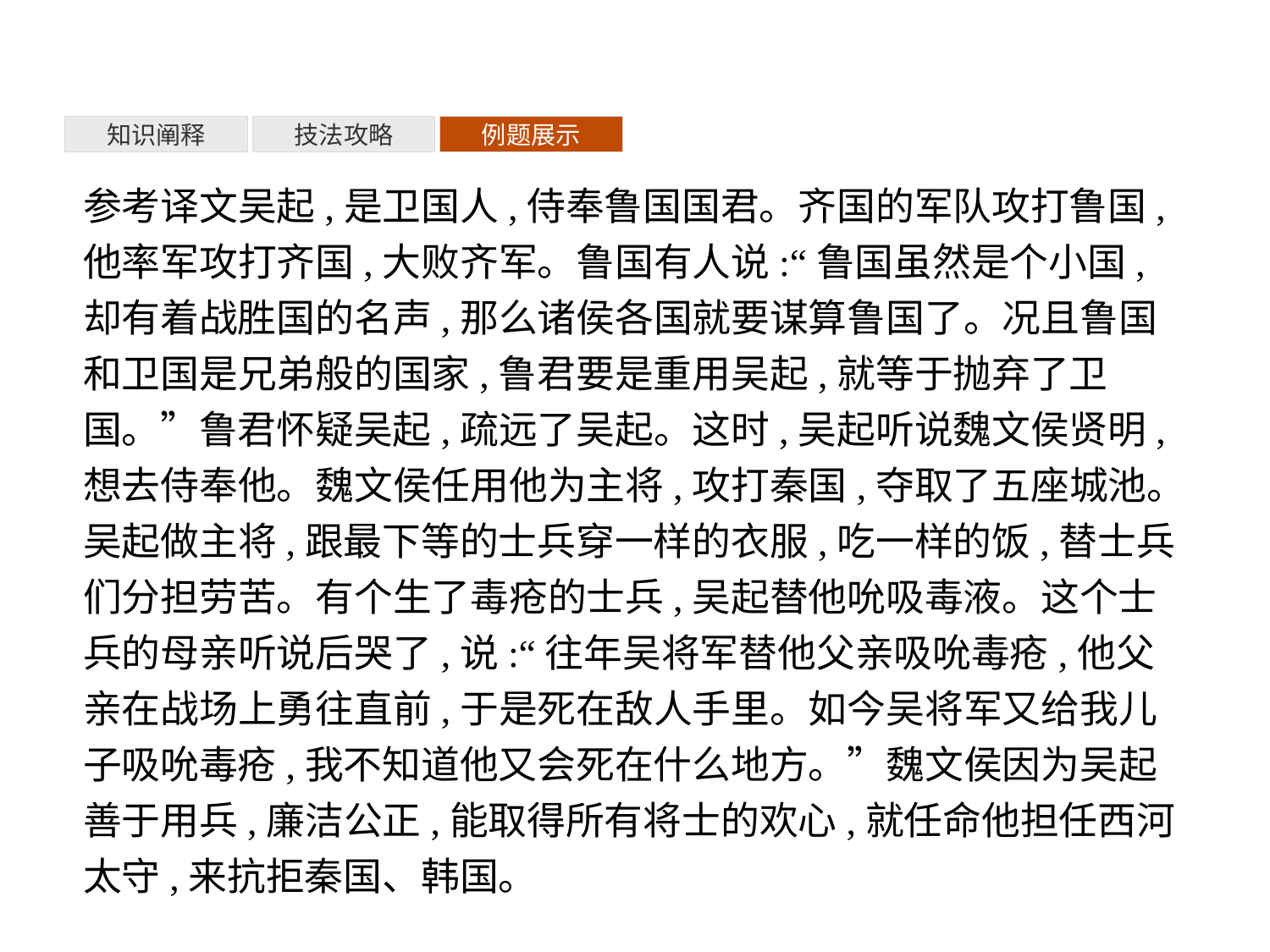

知识阐释
技法攻略
例题展示
参考译文吴起,是卫国人,侍奉鲁国国君。齐国的军队攻打鲁国,他率军攻打齐国,大败齐军。鲁国有人说:“鲁国虽然是个小国,却有着战胜国的名声,那么诸侯各国就要谋算鲁国了。况且鲁国和卫国是兄弟般的国家,鲁君要是重用吴起,就等于抛弃了卫国。”鲁君怀疑吴起,疏远了吴起。这时,吴起听说魏文侯贤明,想去侍奉他。魏文侯任用他为主将,攻打秦国,夺取了五座城池。吴起做主将,跟最下等的士兵穿一样的衣服,吃一样的饭,替士兵们分担劳苦。有个生了毒疮的士兵,吴起替他吮吸毒液。这个士兵的母亲听说后哭了,说:“往年吴将军替他父亲吸吮毒疮,他父亲在战场上勇往直前,于是死在敌人手里。如今吴将军又给我儿子吸吮毒疮,我不知道他又会死在什么地方。”魏文侯因为吴起善于用兵,廉洁公正,能取得所有将士的欢心,就任命他担任西河太守,来抗拒秦国、韩国。